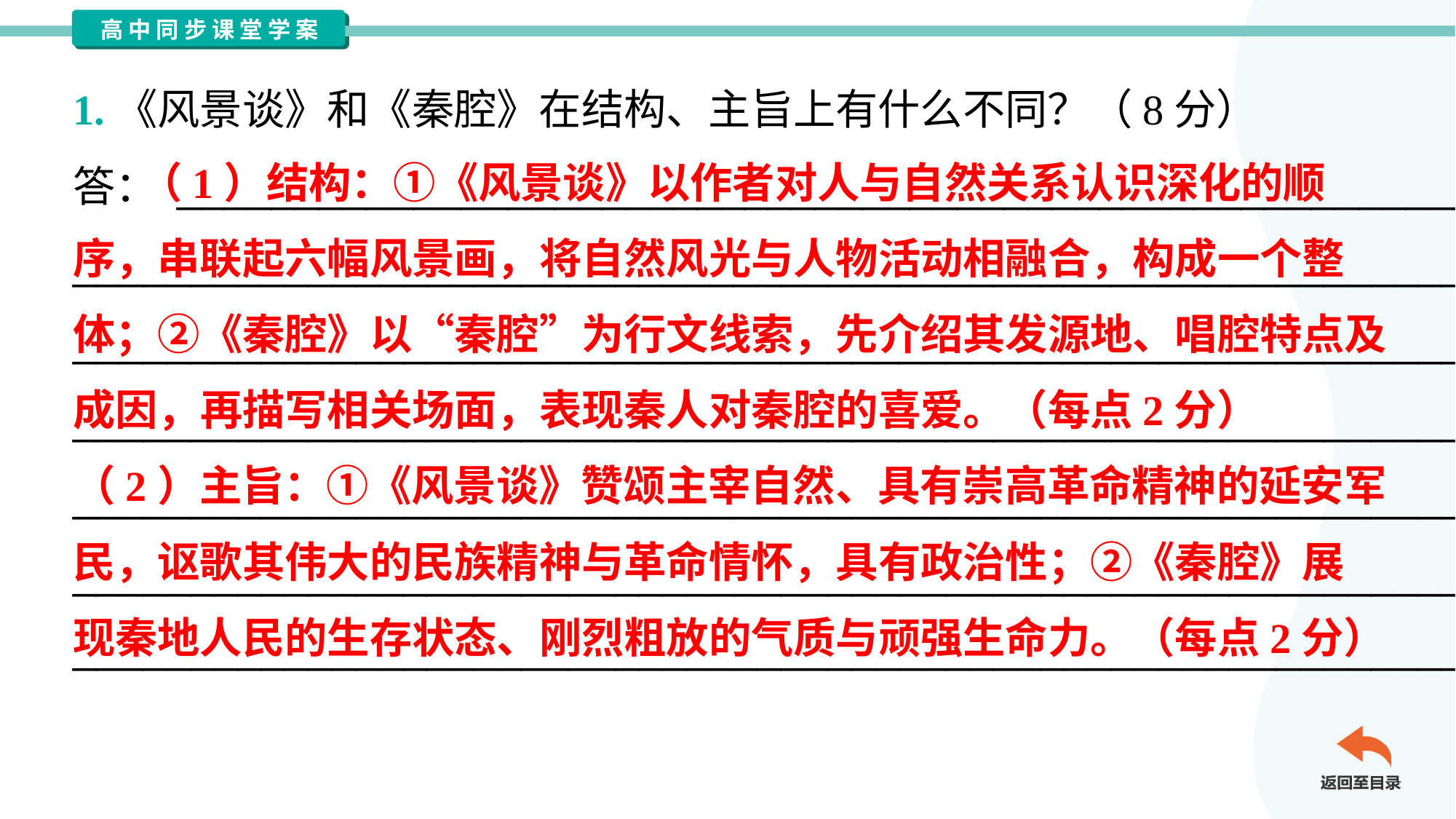

1.《风景谈》和《秦腔》在结构、主旨上有什么不同？（8分）
答： ________________________________________________________
_____________________________________________________________
_____________________________________________________________
_____________________________________________________________
_____________________________________________________________
_____________________________________________________________
_____________________________________________________________
      （1）结构：①《风景谈》以作者对人与自然关系认识深化的顺
序，串联起六幅风景画，将自然风光与人物活动相融合，构成一个整
体；②《秦腔》以“秦腔”为行文线索，先介绍其发源地、唱腔特点及
成因，再描写相关场面，表现秦人对秦腔的喜爱。（每点2分）
（2）主旨：①《风景谈》赞颂主宰自然、具有崇高革命精神的延安军
民，讴歌其伟大的民族精神与革命情怀，具有政治性；②《秦腔》展
现秦地人民的生存状态、刚烈粗放的气质与顽强生命力。（每点2分）